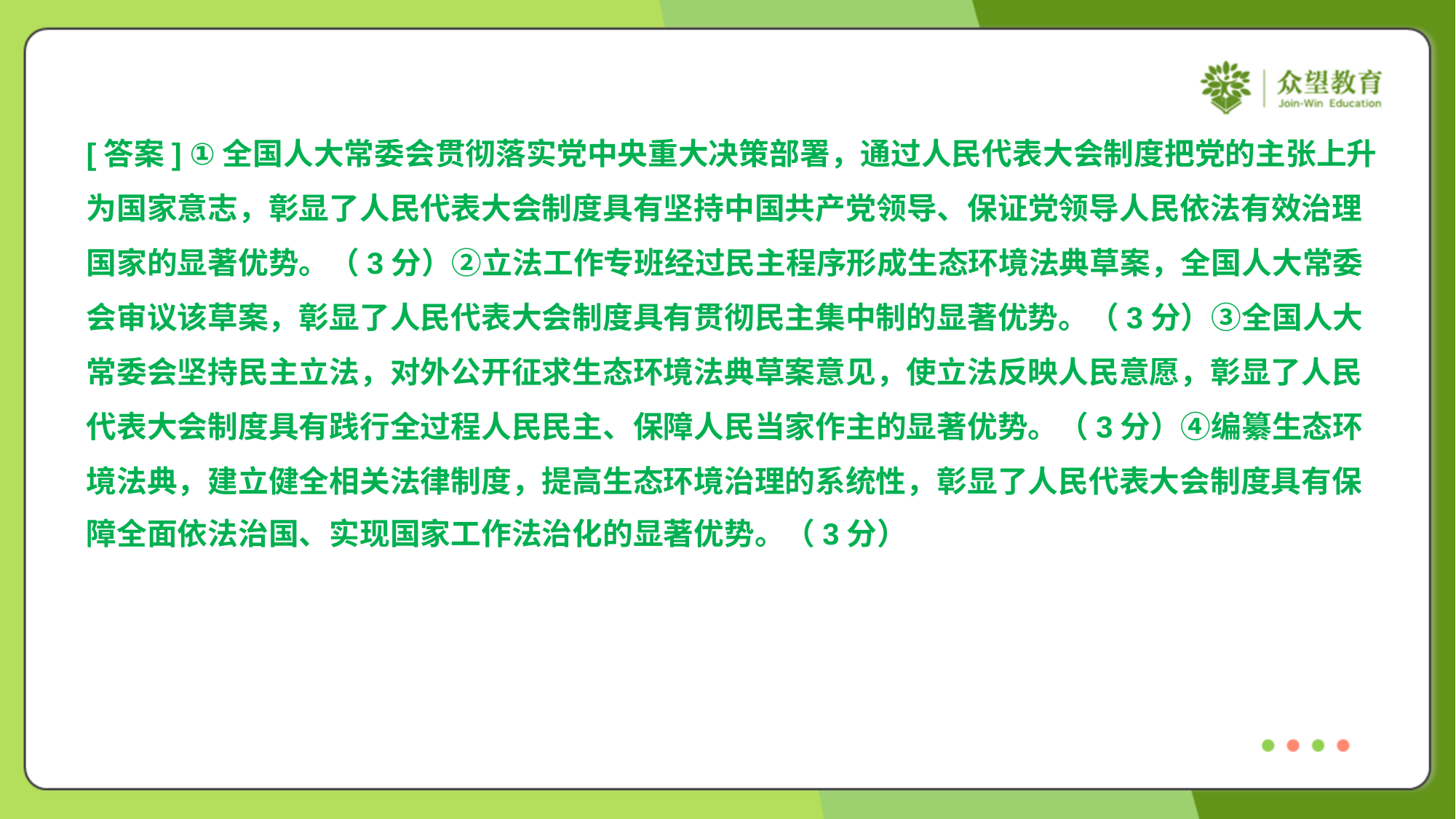

[答案] ①全国人大常委会贯彻落实党中央重大决策部署，通过人民代表大会制度把党的主张上升
为国家意志，彰显了人民代表大会制度具有坚持中国共产党领导、保证党领导人民依法有效治理
国家的显著优势。（3分）②立法工作专班经过民主程序形成生态环境法典草案，全国人大常委
会审议该草案，彰显了人民代表大会制度具有贯彻民主集中制的显著优势。（3分）③全国人大
常委会坚持民主立法，对外公开征求生态环境法典草案意见，使立法反映人民意愿，彰显了人民
代表大会制度具有践行全过程人民民主、保障人民当家作主的显著优势。（3分）④编纂生态环
境法典，建立健全相关法律制度，提高生态环境治理的系统性，彰显了人民代表大会制度具有保
障全面依法治国、实现国家工作法治化的显著优势。（3分）